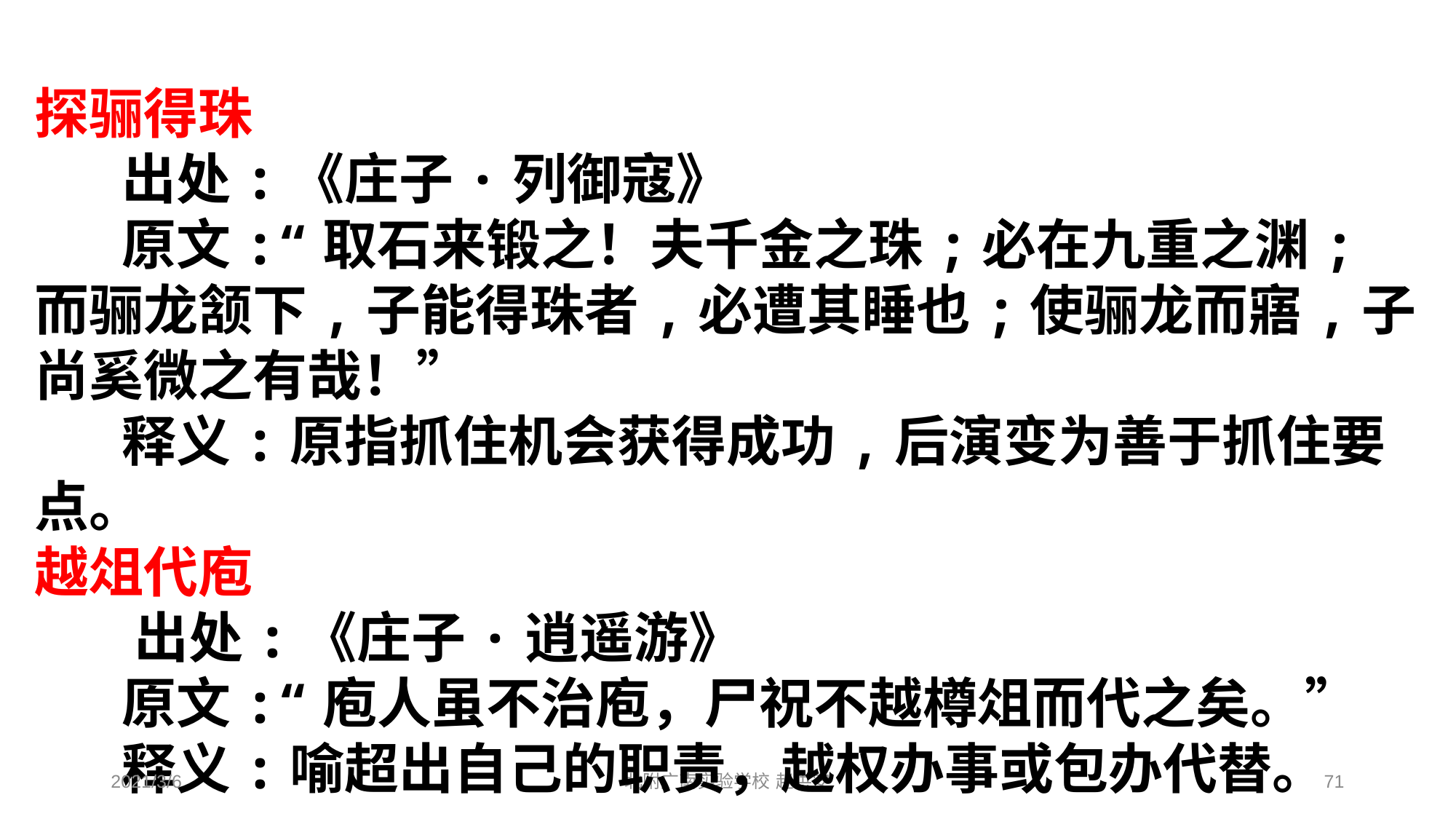

探骊得珠
      出处:《庄子·列御寇》
      原文:“取石来锻之！夫千金之珠;必在九重之渊;而骊龙颔下,子能得珠者,必遭其睡也;使骊龙而寤,子尚奚微之有哉！”
      释义:原指抓住机会获得成功,后演变为善于抓住要点。
越俎代庖
       出处:《庄子·逍遥游》
      原文:“庖人虽不治庖，尸祝不越樽俎而代之矣。”
      释义:喻超出自己的职责，越权办事或包办代替。
2021/3/6
北附广南实验学校 赵洪安
71